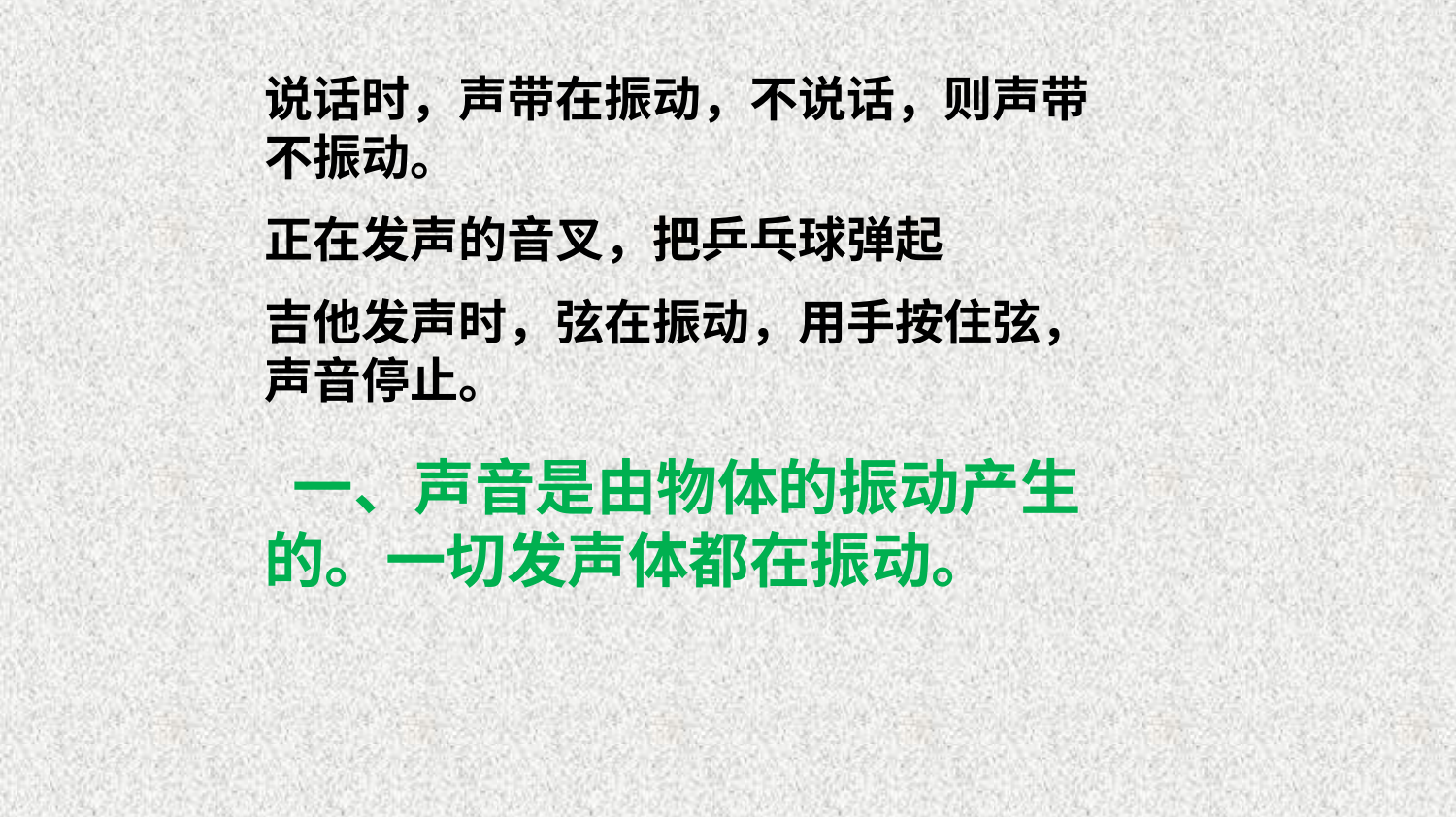

说话时，声带在振动，不说话，则声带不振动。
正在发声的音叉，把乒乓球弹起
吉他发声时，弦在振动，用手按住弦，声音停止。

 一、声音是由物体的振动产生的。一切发声体都在振动。